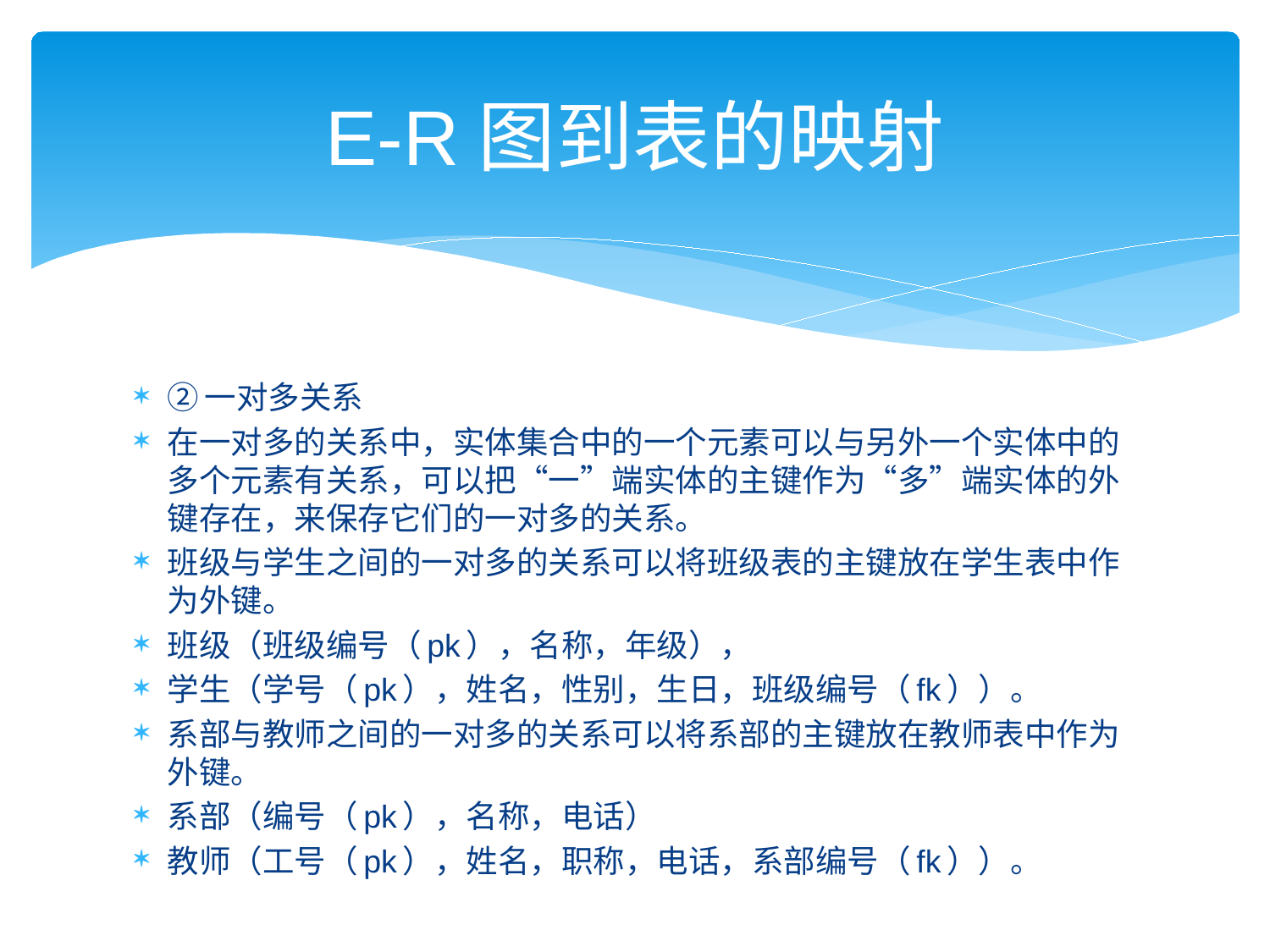

# E-R图到表的映射
②一对多关系
在一对多的关系中，实体集合中的一个元素可以与另外一个实体中的多个元素有关系，可以把“一”端实体的主键作为“多”端实体的外键存在，来保存它们的一对多的关系。
班级与学生之间的一对多的关系可以将班级表的主键放在学生表中作为外键。
班级（班级编号（pk），名称，年级），
学生（学号（pk），姓名，性别，生日，班级编号（fk））。
系部与教师之间的一对多的关系可以将系部的主键放在教师表中作为外键。
系部（编号（pk），名称，电话）
教师（工号（pk），姓名，职称，电话，系部编号（fk））。